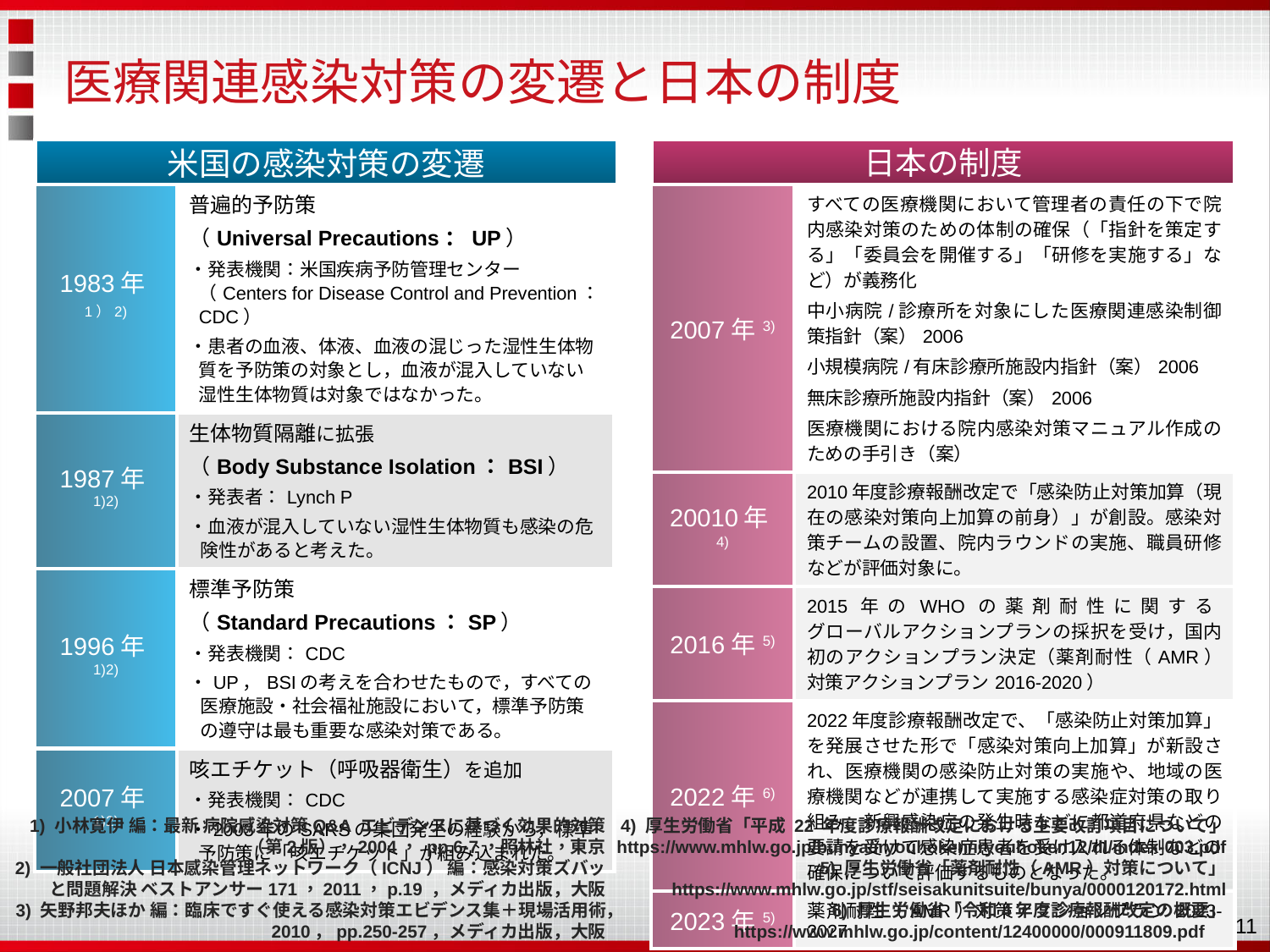

# 医療関連感染対策の変遷と日本の制度
米国の感染対策の変遷
日本の制度
| 1983年1）2) | 普遍的予防策 （Universal Precautions：UP） ・発表機関：米国疾病予防管理センター（Centers for Disease Control and Prevention：CDC） ・患者の血液、体液、血液の混じった湿性生体物質を予防策の対象とし，血液が混入していない湿性生体物質は対象ではなかった。 |
| --- | --- |
| 1987年1)2) | 生体物質隔離に拡張 （Body Substance Isolation：BSI） ・発表者：Lynch P ・血液が混入していない湿性生体物質も感染の危険性があると考えた。 |
| 1996年1)2) | 標準予防策 （Standard Precautions：SP） ・発表機関：CDC ・UP，BSIの考えを合わせたもので，すべての医療施設・社会福祉施設において，標準予防策の遵守は最も重要な感染対策である。 |
| 2007年1)2) | 咳エチケット（呼吸器衛生）を追加 ・発表機関：CDC ・2003年のSARSの集団発生の経験から，標準予防策に「咳エチケット」が組み込まれた。 |
| 2007年3) | すべての医療機関において管理者の責任の下で院内感染対策のための体制の確保（「指針を策定する」「委員会を開催する」「研修を実施する」など）が義務化 中小病院/診療所を対象にした医療関連感染制御策指針（案）2006 小規模病院/有床診療所施設内指針（案）2006 無床診療所施設内指針（案）2006 医療機関における院内感染対策マニュアル作成のための手引き（案） |
| --- | --- |
| 20010年4) | 2010年度診療報酬改定で「感染防止対策加算（現在の感染対策向上加算の前身）」が創設。感染対策チームの設置、院内ラウンドの実施、職員研修などが評価対象に。 |
| 2016年5) | 2015年のWHOの薬剤耐性に関する グローバルアクションプランの採択を受け，国内初のアクションプラン決定（薬剤耐性（AMR）対策アクションプラン2016-2020） |
| 2022年6) | 2022年度診療報酬改定で、「感染防止対策加算」を発展させた形で「感染対策向上加算」が新設され、医療機関の感染防止対策の実施や、地域の医療機関などが連携して実施する感染症対策の取り組み、新興感染症の発生時などに都道府県などの要請を受けて感染症患者を受け入れる体制などの確保について評価するものとなった。 |
| 2023年5) | 薬剤耐性（AMR）対策アクションプラン2023-2027 |
4) 厚生労働省「平成 22 年度診療報酬改定における主要改訂項目について」
https://www.mhlw.go.jp/bunya/iryouhoken/iryouhoken12/dl/index-003.pdf
5) 厚生労働省「薬剤耐性（AMR）対策について」
https://www.mhlw.go.jp/stf/seisakunitsuite/bunya/0000120172.html
6) 厚生労働省「令和4年度診療報酬改定の概要」
https://www.mhlw.go.jp/content/12400000/000911809.pdf
1) 小林寛伊 編：最新 病院感染対策Q&A エビデンスに基づく効果的対策
（第2版），2004， pp.6-7，照林社，東京
2) 一般社団法人 日本感染管理ネットワーク（ICNJ） 編：感染対策ズバッと問題解決 ベストアンサー171，2011，p.19 ，メディカ出版，大阪
3) 矢野邦夫ほか 編：臨床ですぐ使える感染対策エビデンス集＋現場活用術，2010，pp.250-257，メディカ出版，大阪
11